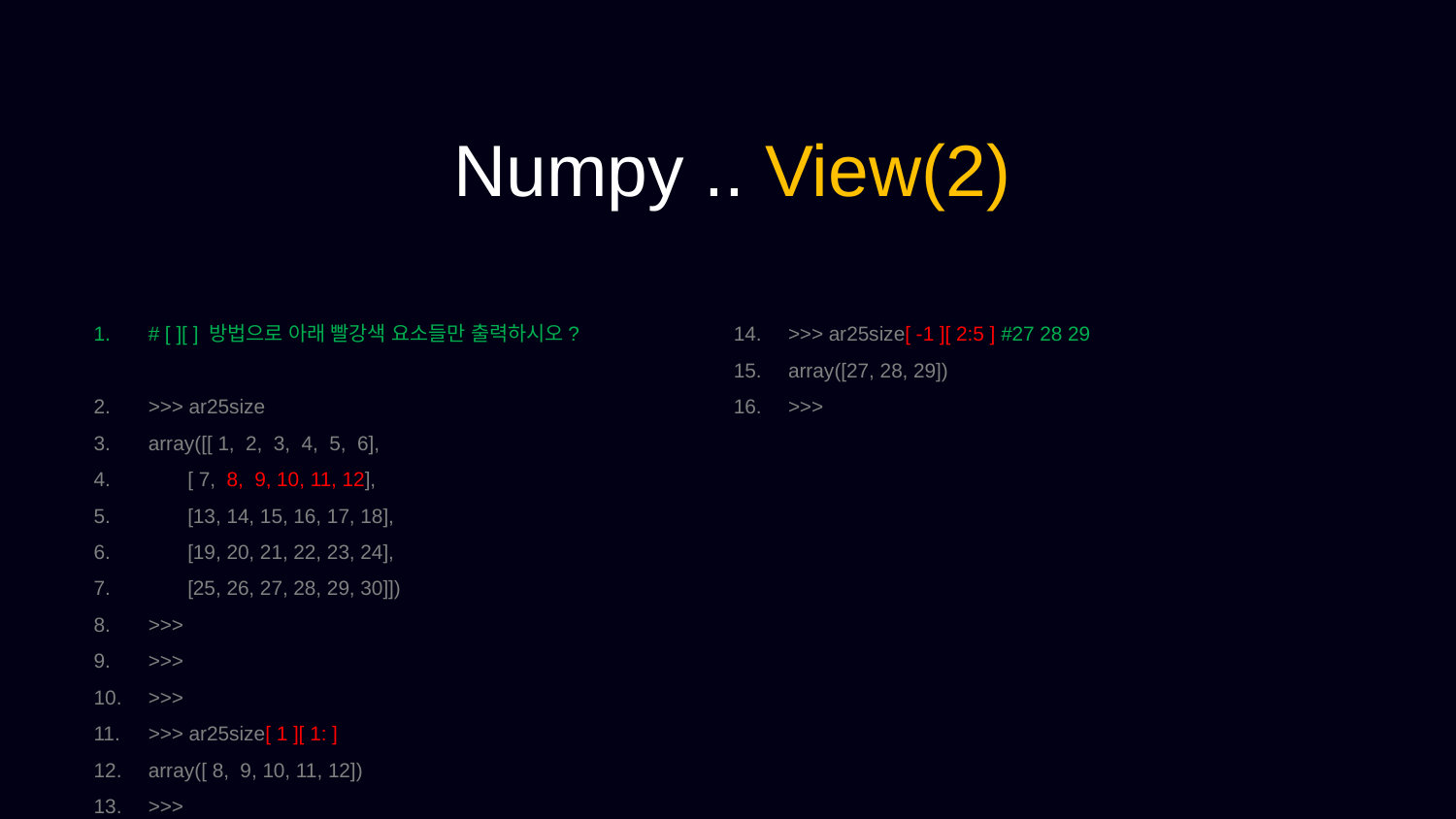

Numpy .. View(2)
# [ ][ ] 방법으로 아래 빨강색 요소들만 출력하시오?

>>> ar25size
array([[ 1,  2,  3,  4,  5,  6],
       [ 7,  8,  9, 10, 11, 12],
       [13, 14, 15, 16, 17, 18],
       [19, 20, 21, 22, 23, 24],
       [25, 26, 27, 28, 29, 30]])
>>>
>>>
>>>
>>> ar25size[ 1 ][ 1: ]
array([ 8,  9, 10, 11, 12])
>>>
>>> ar25size[ -1 ][ 2:5 ] #27 28 29
array([27, 28, 29])
>>>